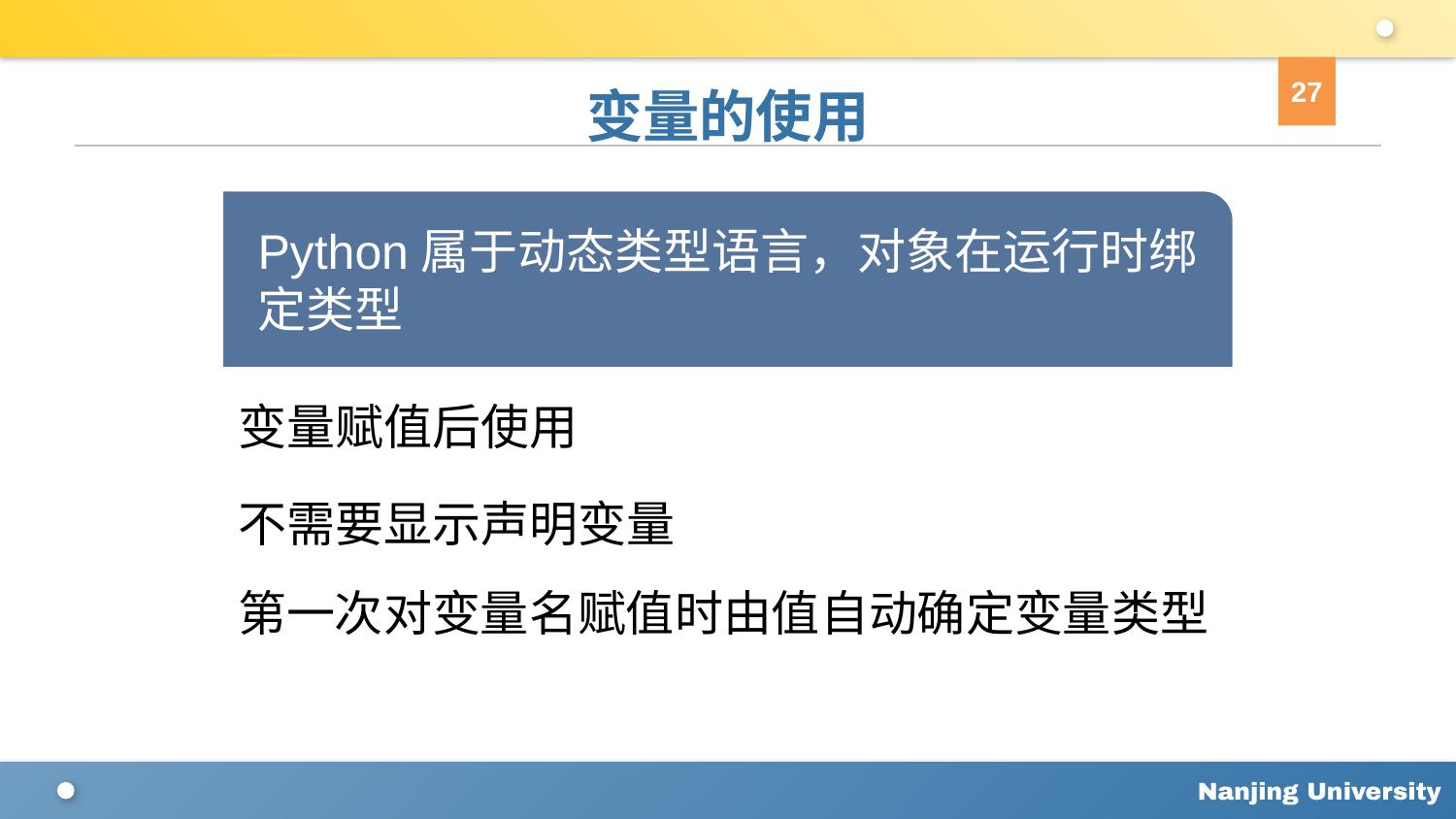

27
# 变量的使用
Python属于动态类型语言，对象在运行时绑定类型
变量赋值后使用
不需要显示声明变量
第一次对变量名赋值时由值自动确定变量类型